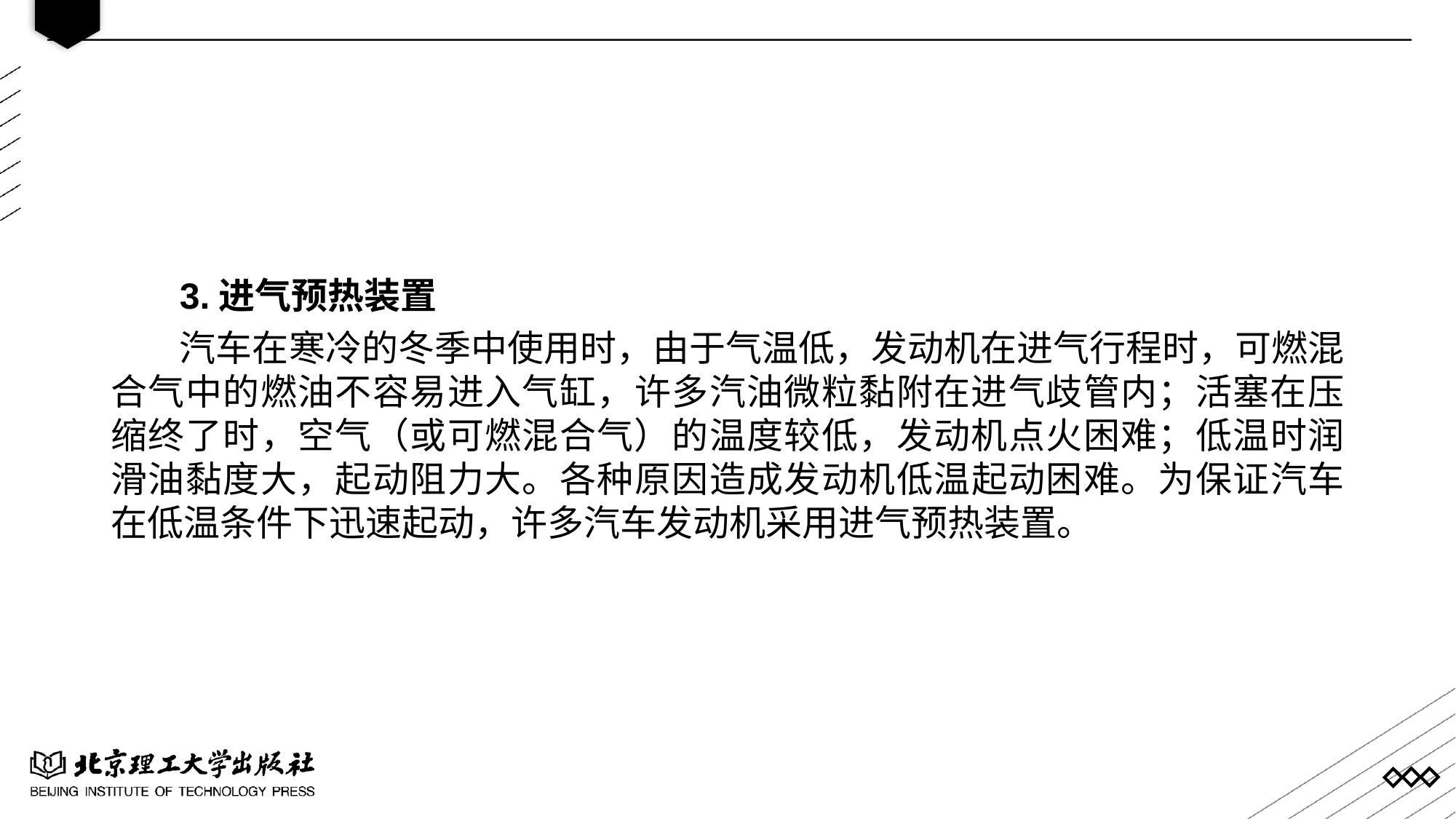

3.进气预热装置
汽车在寒冷的冬季中使用时，由于气温低，发动机在进气行程时，可燃混合气中的燃油不容易进入气缸，许多汽油微粒黏附在进气歧管内；活塞在压缩终了时，空气（或可燃混合气）的温度较低，发动机点火困难；低温时润滑油黏度大，起动阻力大。各种原因造成发动机低温起动困难。为保证汽车在低温条件下迅速起动，许多汽车发动机采用进气预热装置。